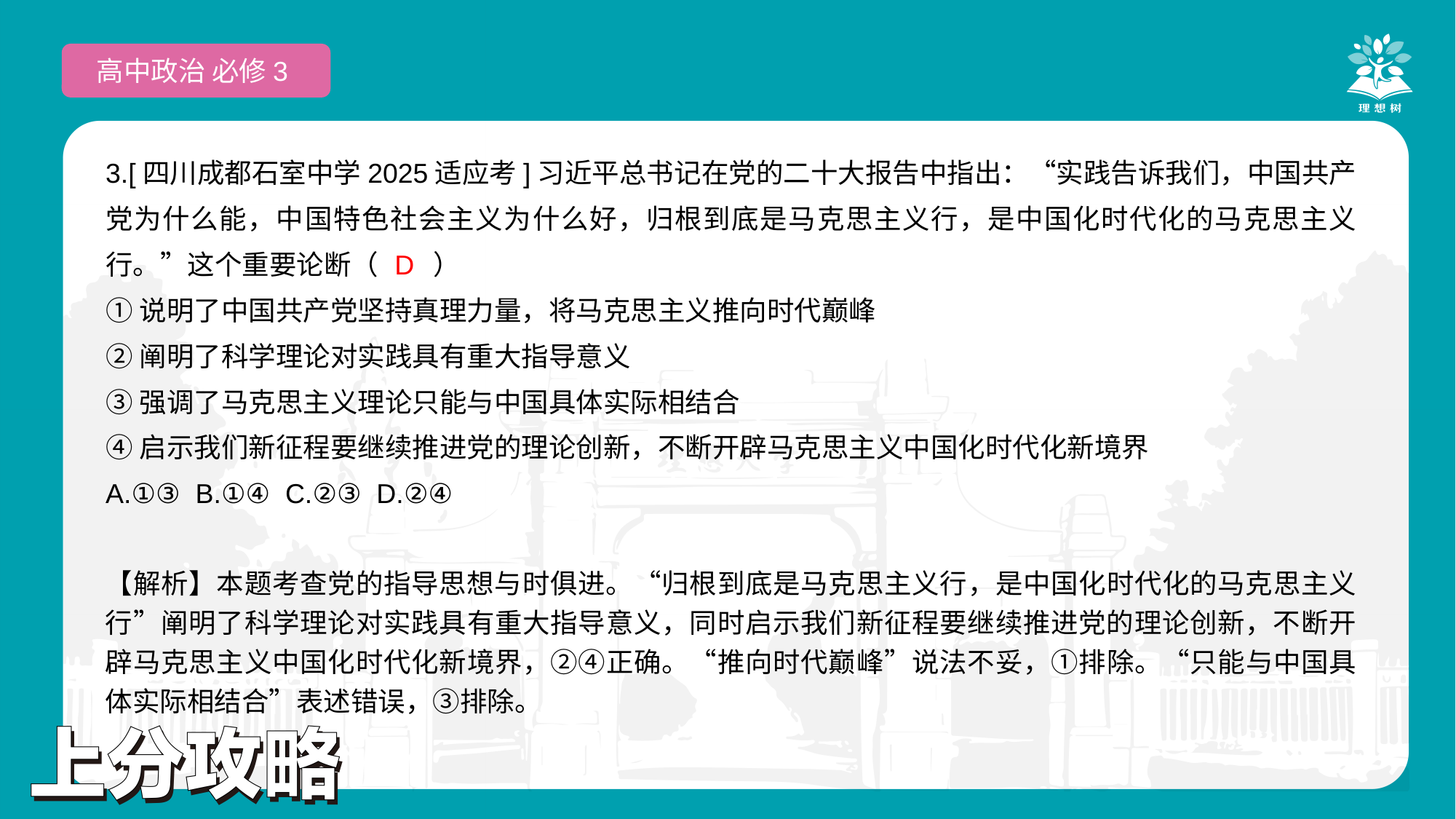

高中政治 必修3
3.[四川成都石室中学2025适应考]习近平总书记在党的二十大报告中指出：“实践告诉我们，中国共产党为什么能，中国特色社会主义为什么好，归根到底是马克思主义行，是中国化时代化的马克思主义行。”这个重要论断（　　）
①说明了中国共产党坚持真理力量，将马克思主义推向时代巅峰
②阐明了科学理论对实践具有重大指导意义
③强调了马克思主义理论只能与中国具体实际相结合
④启示我们新征程要继续推进党的理论创新，不断开辟马克思主义中国化时代化新境界
A.①③  B.①④  C.②③  D.②④
 D
【解析】本题考查党的指导思想与时俱进。“归根到底是马克思主义行，是中国化时代化的马克思主义行”阐明了科学理论对实践具有重大指导意义，同时启示我们新征程要继续推进党的理论创新，不断开辟马克思主义中国化时代化新境界，②④正确。“推向时代巅峰”说法不妥，①排除。“只能与中国具体实际相结合”表述错误，③排除。